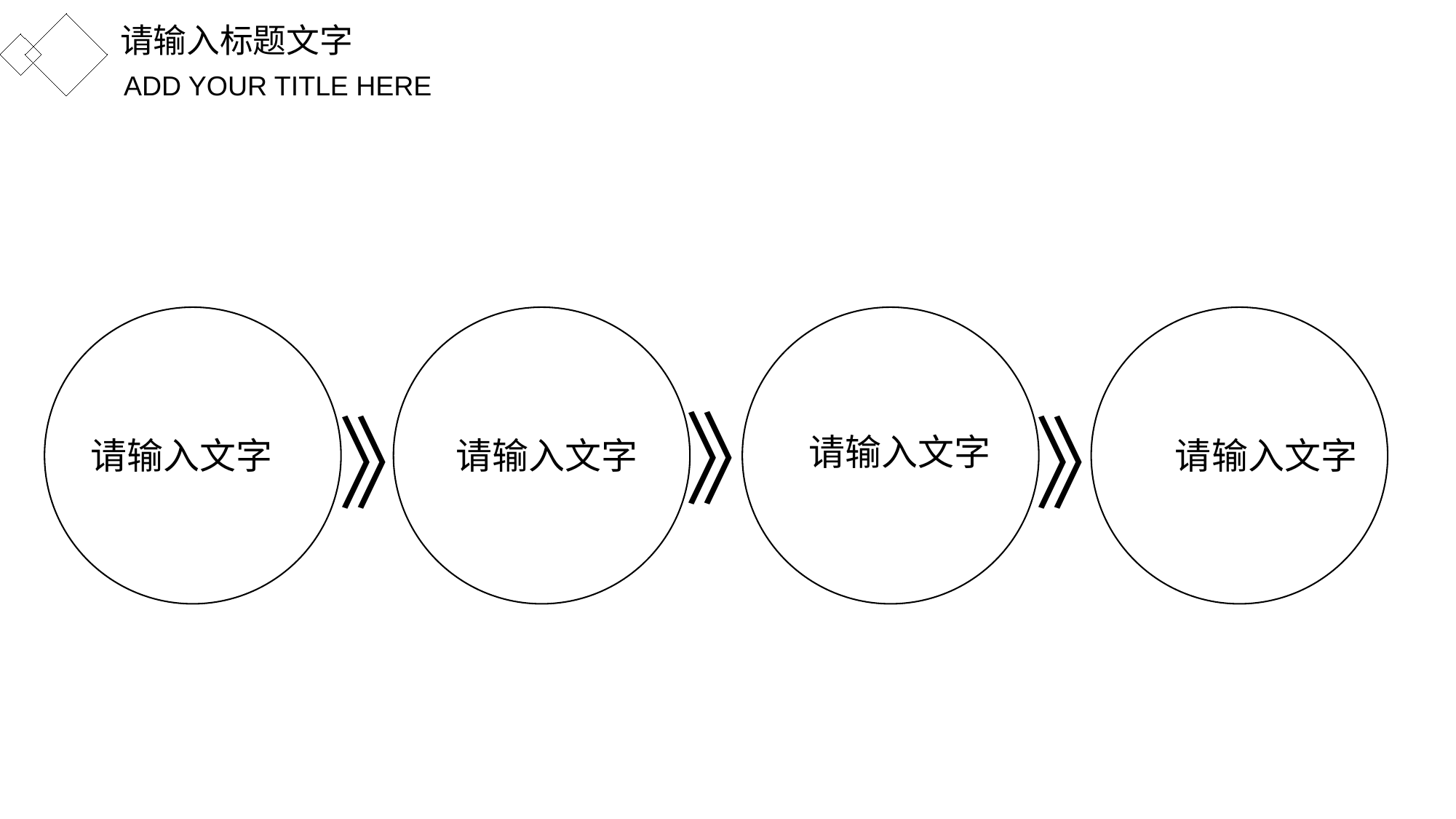

请输入标题文字

ADD YOUR TITLE HERE

》
》
》
请输入文字
请输入文字
请输入文字
请输入文字